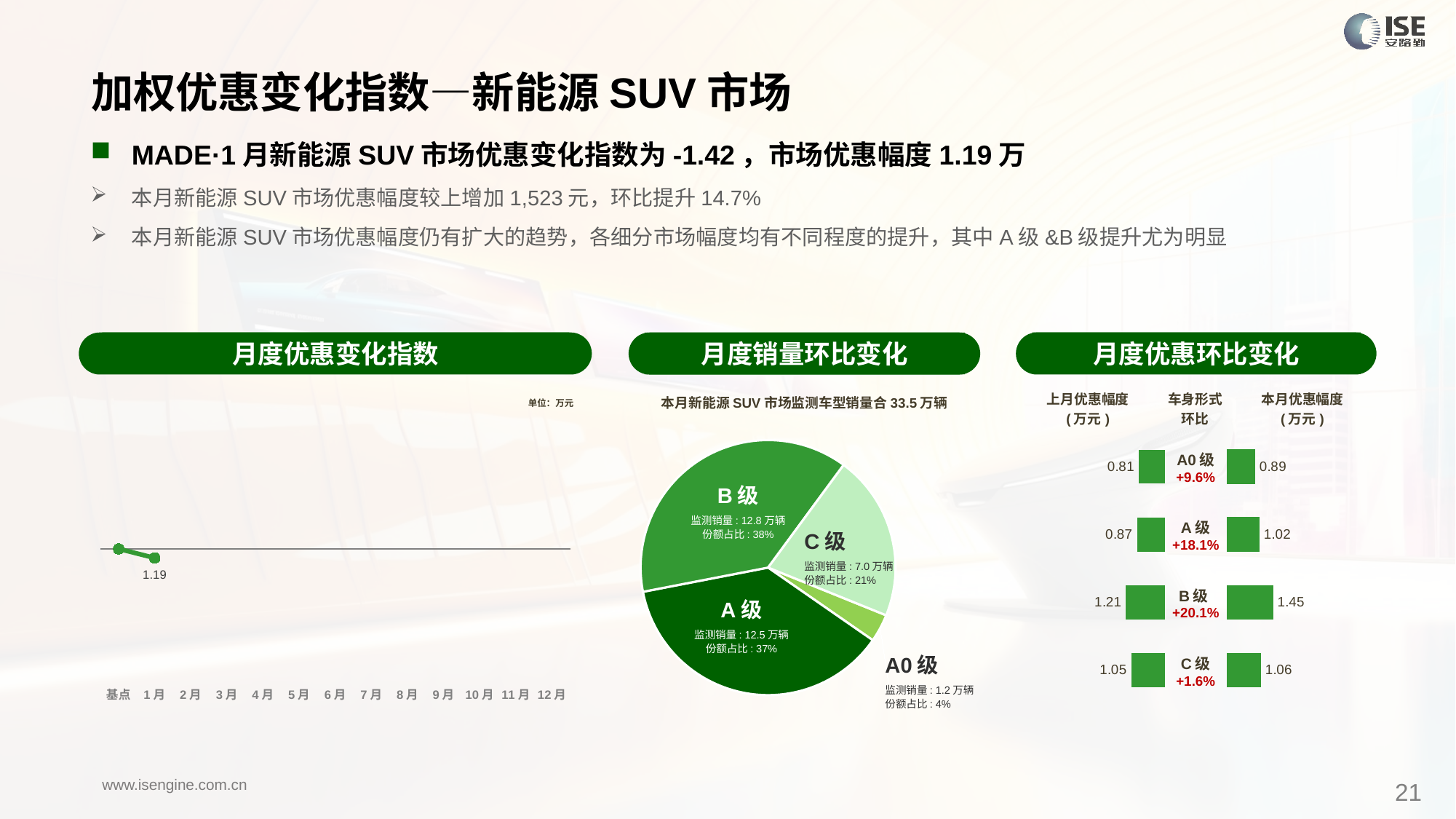

加权优惠变化指数—新能源SUV市场
MADE·1月新能源SUV市场优惠变化指数为-1.42，市场优惠幅度1.19万
本月新能源SUV市场优惠幅度较上增加1,523元，环比提升14.7%
本月新能源SUV市场优惠幅度仍有扩大的趋势，各细分市场幅度均有不同程度的提升，其中A级&B级提升尤为明显
月度优惠变化指数

月度优惠环比变化

月度销量环比变化

本月新能源SUV市场监测车型销量合33.5万辆

### Chart

| Category | 细分市场 |
|---|---|
| A0级 | 11847.0000000019 |
| A级 | 124835.00000000854 |
| B级 | 127678.00000000995 |
| C级 | 70302.00000000403 |
B级
监测销量: 12.8万辆
份额占比: 38%
C级
监测销量: 7.0万辆
份额占比: 21%
A级
监测销量: 12.5万辆
份额占比: 37%
A0级
监测销量: 1.2万辆
份额占比: 4%

### Chart

| Category | Y2024 |
|---|---|
| 基点 | 0.0 |
| 1月 | -1.42 |
| 2月 | None |
| 3月 | None |
| 4月 | None |
| 5月 | None |
| 6月 | None |
| 7月 | None |
| 8月 | None |
| 9月 | None |
| 10月 | None |
| 11月 | None |
| 12月 | None |
| 上月优惠幅度 (万元) | 车身形式 环比 | 本月优惠幅度 (万元) |
| --- | --- | --- |
单位：万元
| A0级 +9.6% |
| --- |
| A级 +18.1% |
| B级+20.1% |
| C级 +1.6% |

### Chart

| Category | 成交均价 |
|---|---|
| A0 | 0.81 |
| A | 0.87 |
| B | 1.21 |
| C | 1.05 |

### Chart

| Category | 金额 |
|---|---|
| A0 | 0.8877774964127462 |
| A | 1.021914126647226 |
| B | 1.448361738122502 |
| C | 1.063610850331565 |
21